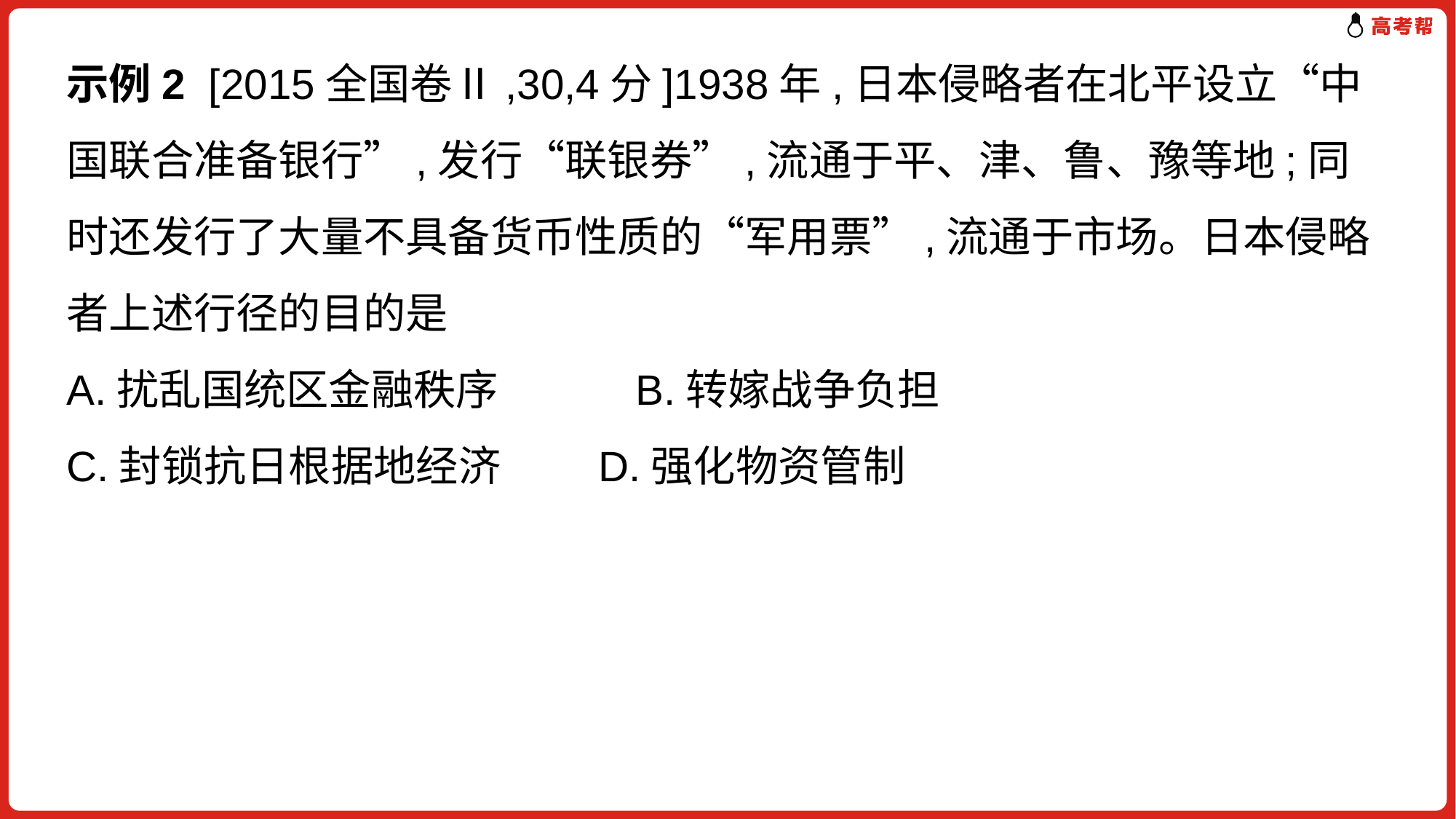

示例2  [2015全国卷Ⅱ,30,4分]1938年,日本侵略者在北平设立“中国联合准备银行”,发行“联银券”,流通于平、津、鲁、豫等地;同时还发行了大量不具备货币性质的“军用票”,流通于市场。日本侵略者上述行径的目的是
A.扰乱国统区金融秩序　　　B.转嫁战争负担
C.封锁抗日根据地经济	         D.强化物资管制